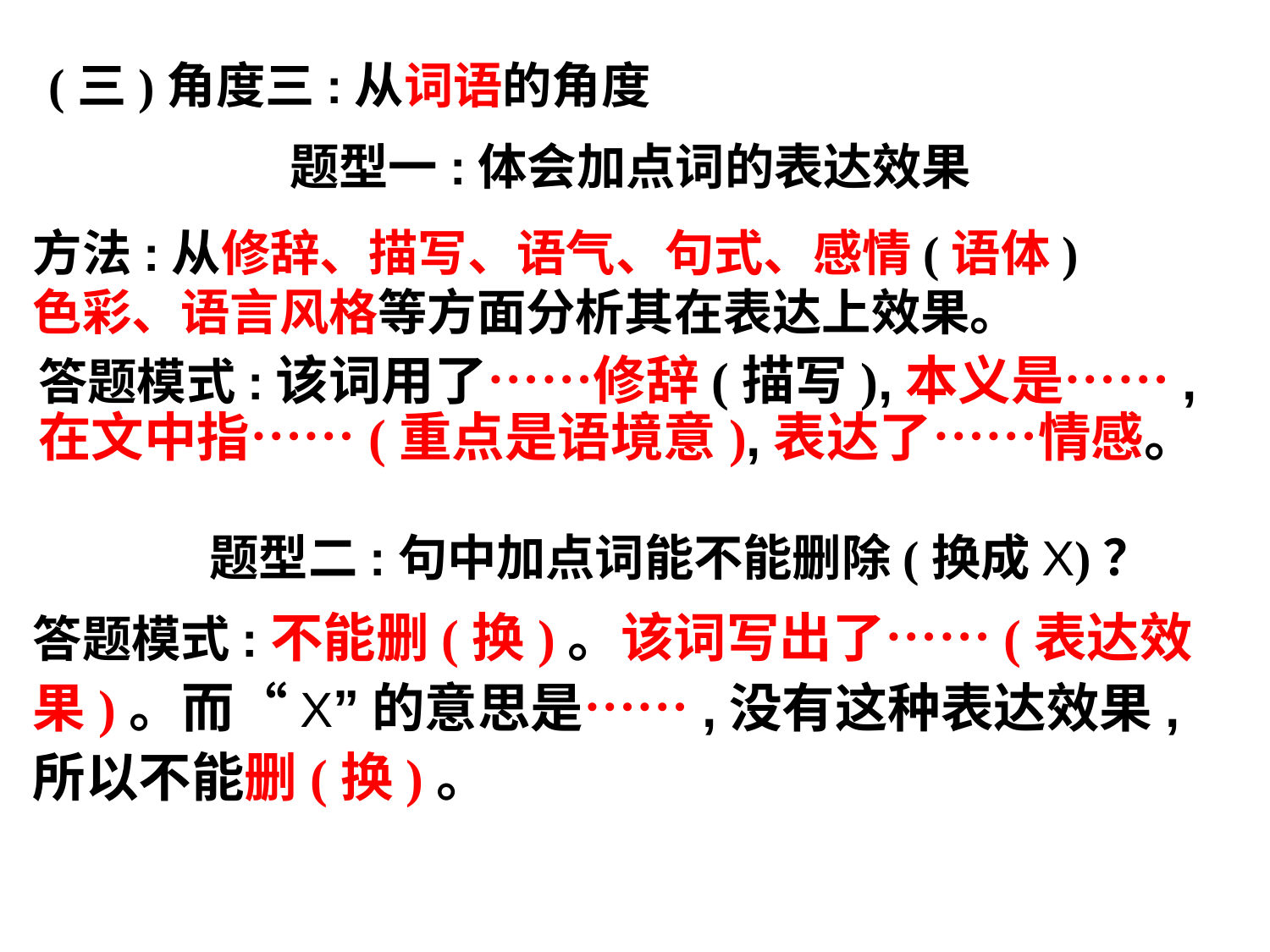

(三)角度三:从词语的角度

题型一:体会加点词的表达效果

方法:从修辞、描写、语气、句式、感情(语体)色彩、语言风格等方面分析其在表达上效果。
答题模式:该词用了……修辞(描写),本义是……,在文中指……(重点是语境意),表达了……情感。

题型二:句中加点词能不能删除(换成X)？

答题模式:不能删(换)。该词写出了……(表达效果)。而“X”的意思是……,没有这种表达效果,所以不能删(换)。